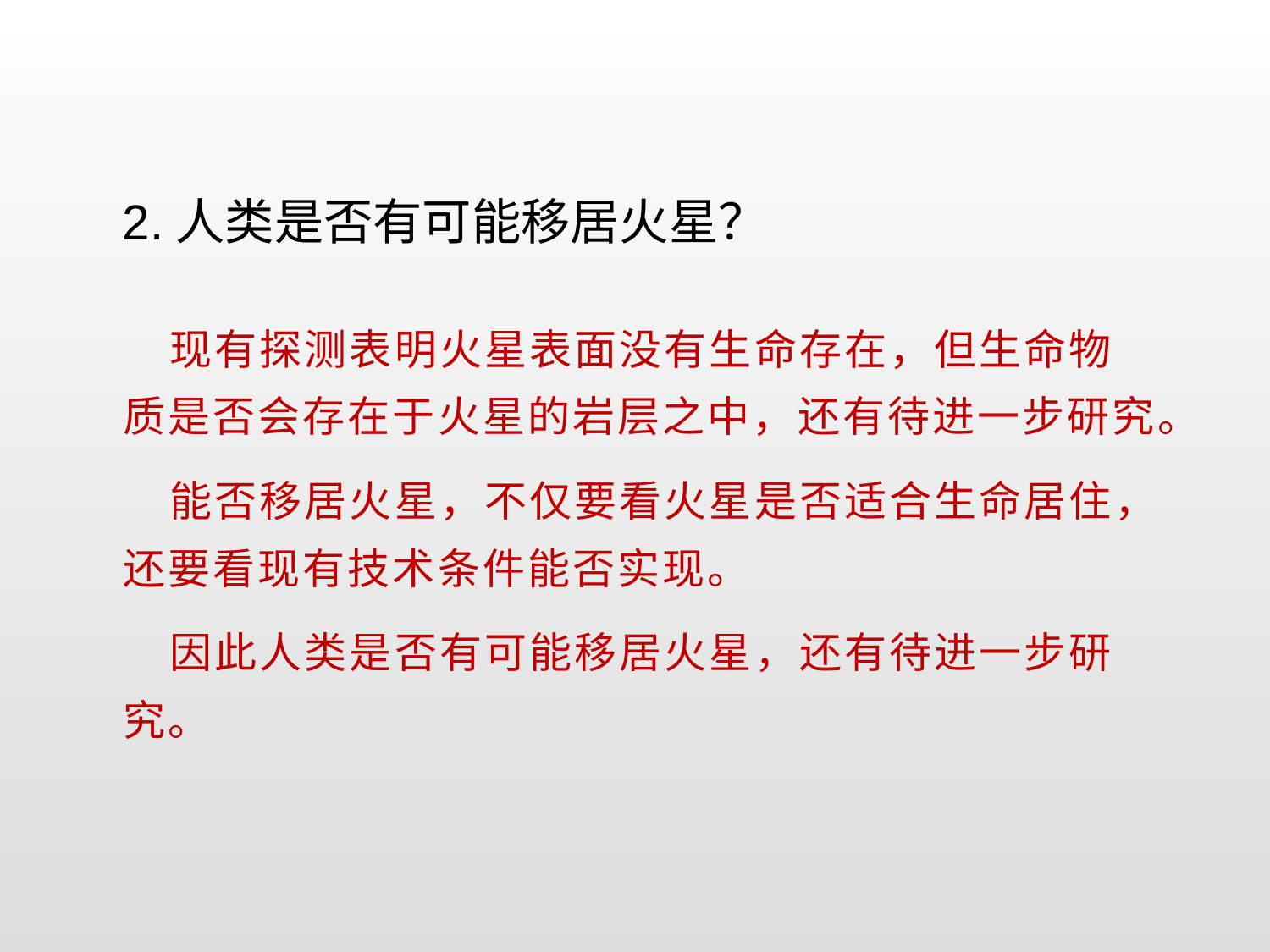

2.人类是否有可能移居火星？
   现有探测表明火星表面没有生命存在，但生命物质是否会存在于火星的岩层之中，还有待进一步研究。
   能否移居火星，不仅要看火星是否适合生命居住，还要看现有技术条件能否实现。
   因此人类是否有可能移居火星，还有待进一步研究。